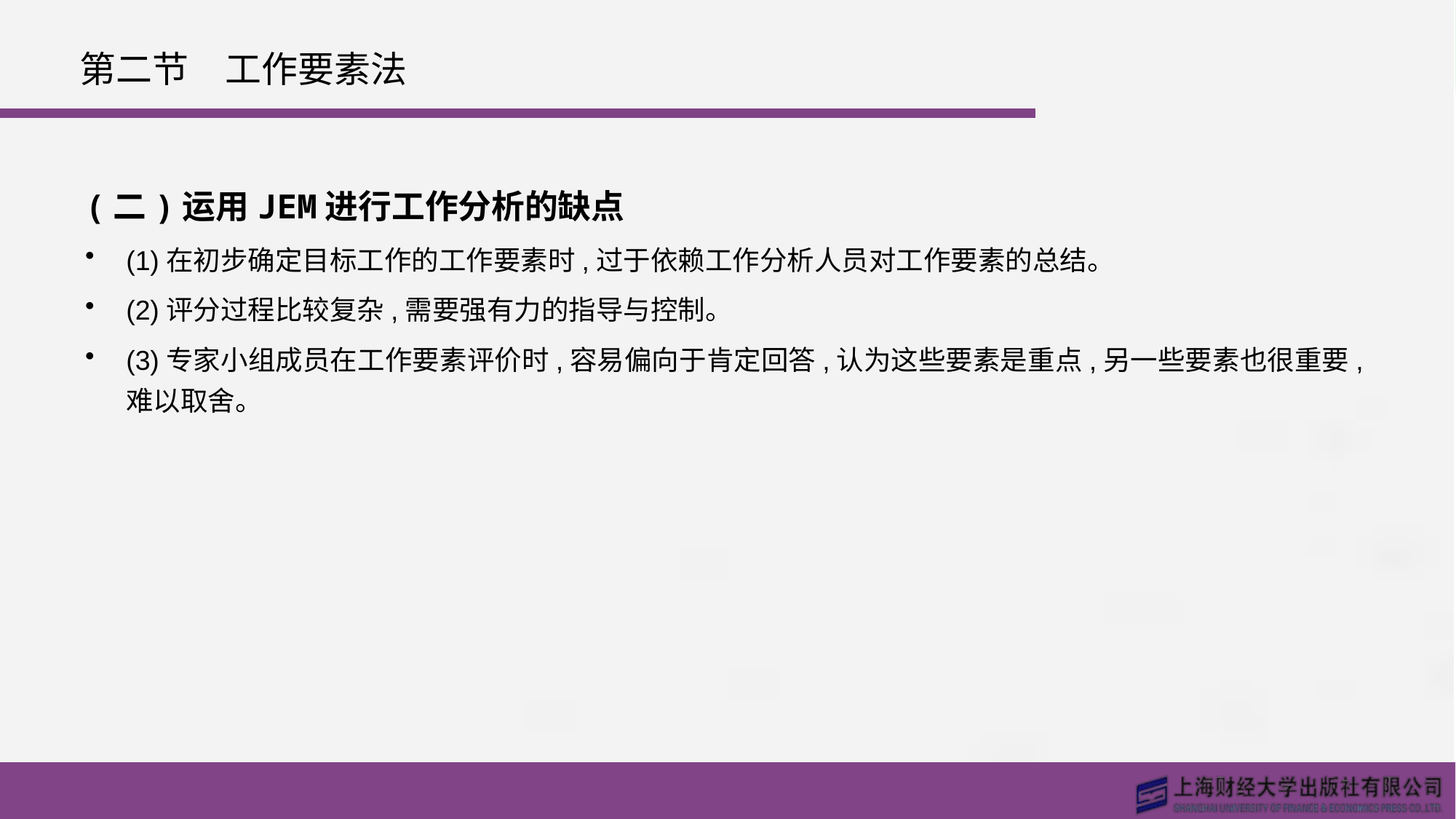

# 第二节　工作要素法
(二)运用JEM进行工作分析的缺点
(1)在初步确定目标工作的工作要素时,过于依赖工作分析人员对工作要素的总结。
(2)评分过程比较复杂,需要强有力的指导与控制。
(3)专家小组成员在工作要素评价时,容易偏向于肯定回答,认为这些要素是重点,另一些要素也很重要,难以取舍。